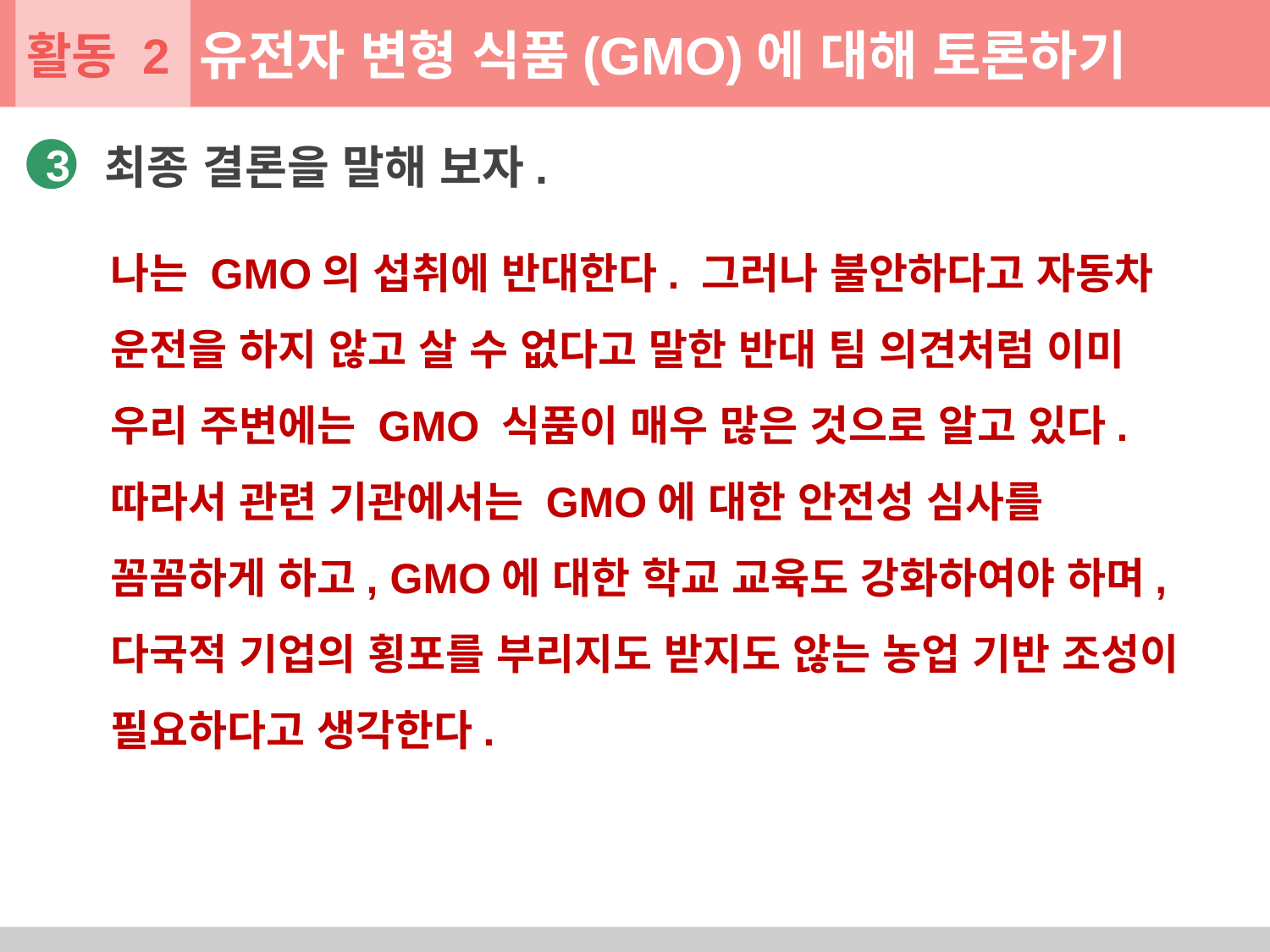

활동 2
유전자 변형 식품(GMO)에 대해 토론하기
최종 결론을 말해 보자.
3
나는 GMO의 섭취에 반대한다. 그러나 불안하다고 자동차 운전을 하지 않고 살 수 없다고 말한 반대 팀 의견처럼 이미 우리 주변에는 GMO 식품이 매우 많은 것으로 알고 있다. 따라서 관련 기관에서는 GMO에 대한 안전성 심사를 꼼꼼하게 하고, GMO에 대한 학교 교육도 강화하여야 하며, 다국적 기업의 횡포를 부리지도 받지도 않는 농업 기반 조성이 필요하다고 생각한다.